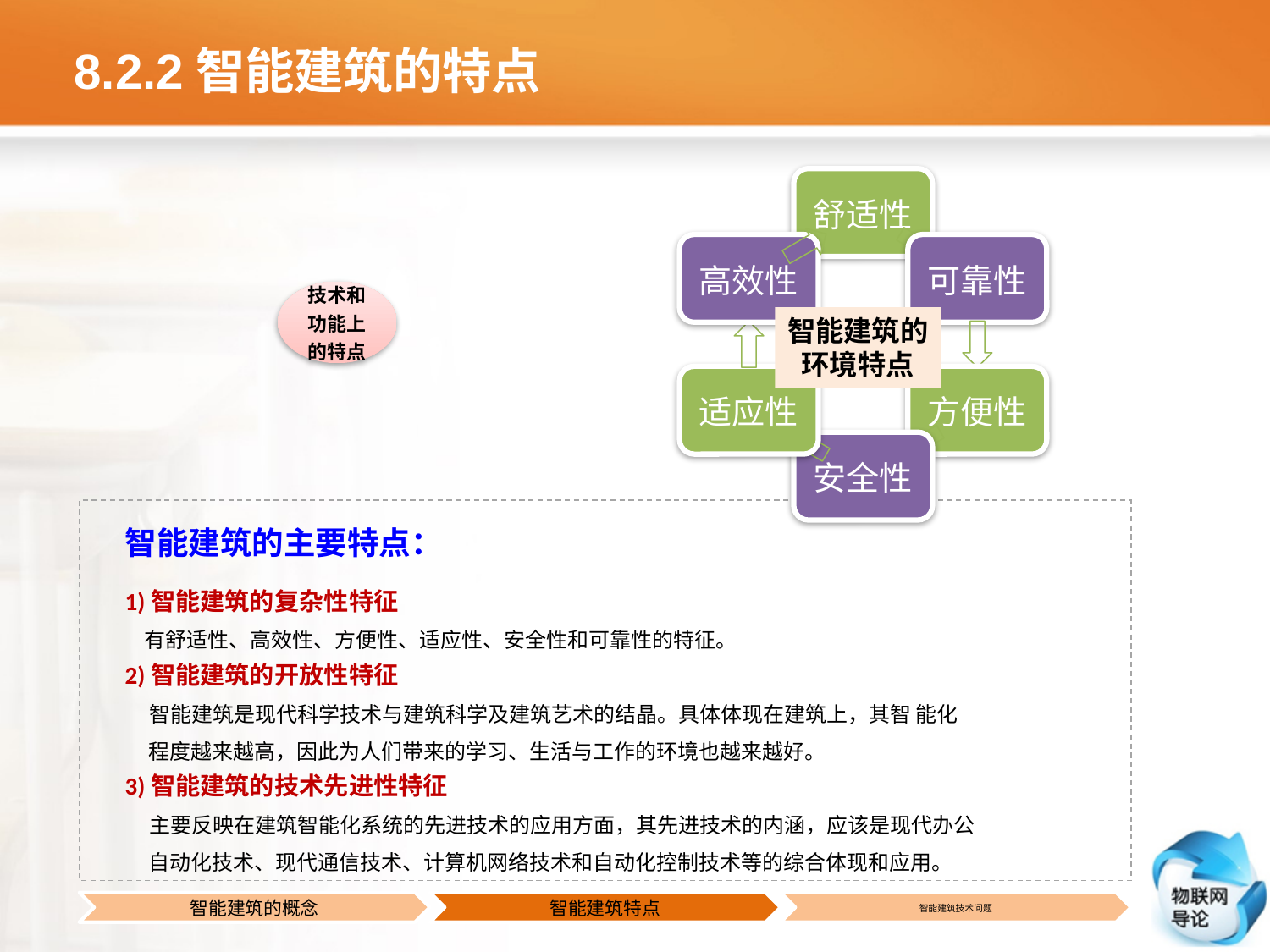

# 8.2.2智能建筑的特点
技术和功能上的特点
舒适性
可靠性
方便性
适应性
高效性
安全性
智能建筑的
环境特点

智能建筑的主要特点：

1)智能建筑的复杂性特征
   有舒适性、高效性、方便性、适应性、安全性和可靠性的特征。
2)智能建筑的开放性特征
    智能建筑是现代科学技术与建筑科学及建筑艺术的结晶。具体体现在建筑上，其智 能化
    程度越来越高，因此为人们带来的学习、生活与工作的环境也越来越好。
3)智能建筑的技术先进性特征
    主要反映在建筑智能化系统的先进技术的应用方面，其先进技术的内涵，应该是现代办公
    自动化技术、现代通信技术、计算机网络技术和自动化控制技术等的综合体现和应用。
智能建筑特点
智能建筑的概念
智能建筑技术问题